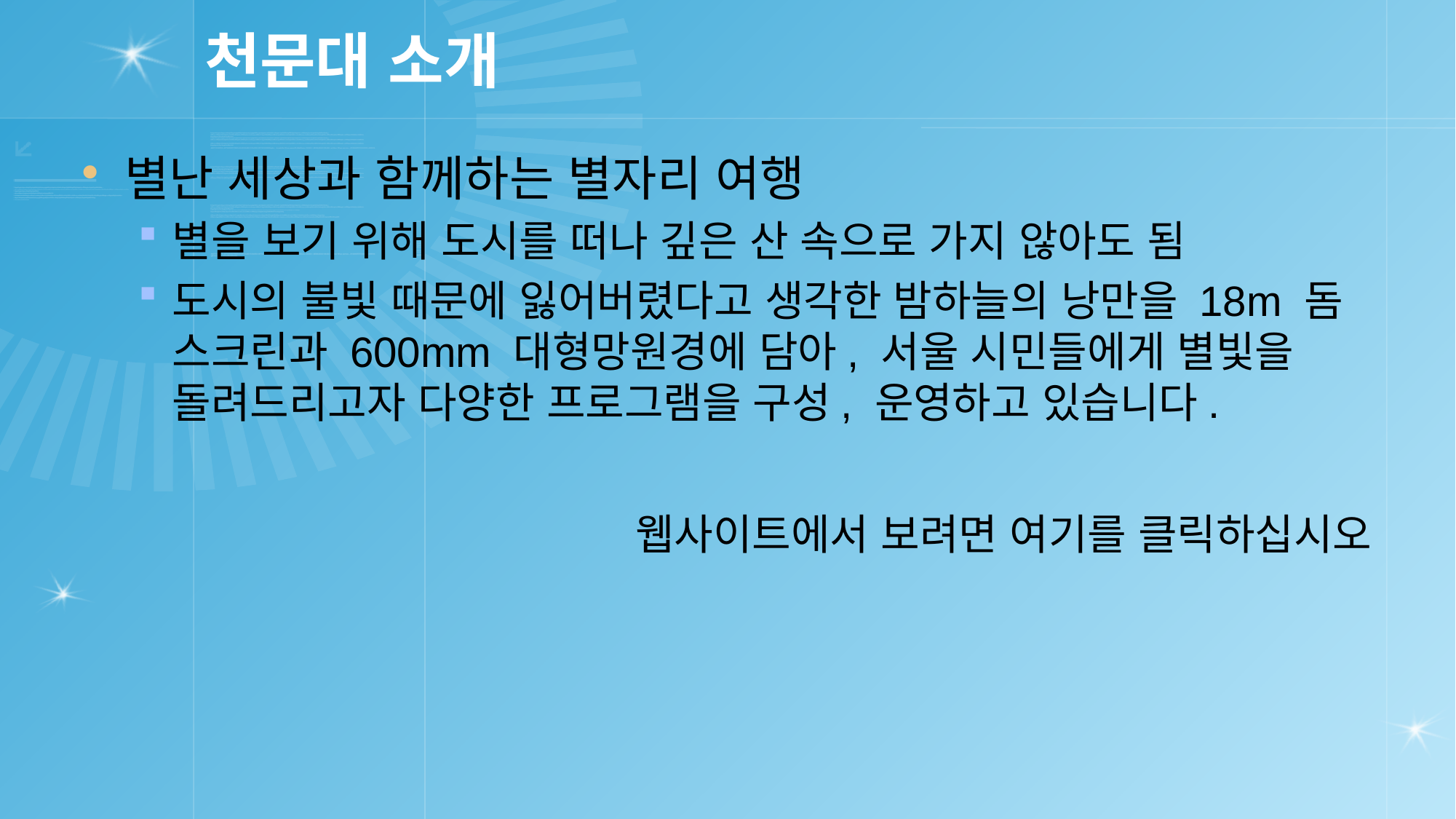

# 천문대 소개
별난 세상과 함께하는 별자리 여행
별을 보기 위해 도시를 떠나 깊은 산 속으로 가지 않아도 됨
도시의 불빛 때문에 잃어버렸다고 생각한 밤하늘의 낭만을 18m 돔 스크린과 600mm 대형망원경에 담아, 서울 시민들에게 별빛을 돌려드리고자 다양한 프로그램을 구성, 운영하고 있습니다.

웹사이트에서 보려면 여기를 클릭하십시오